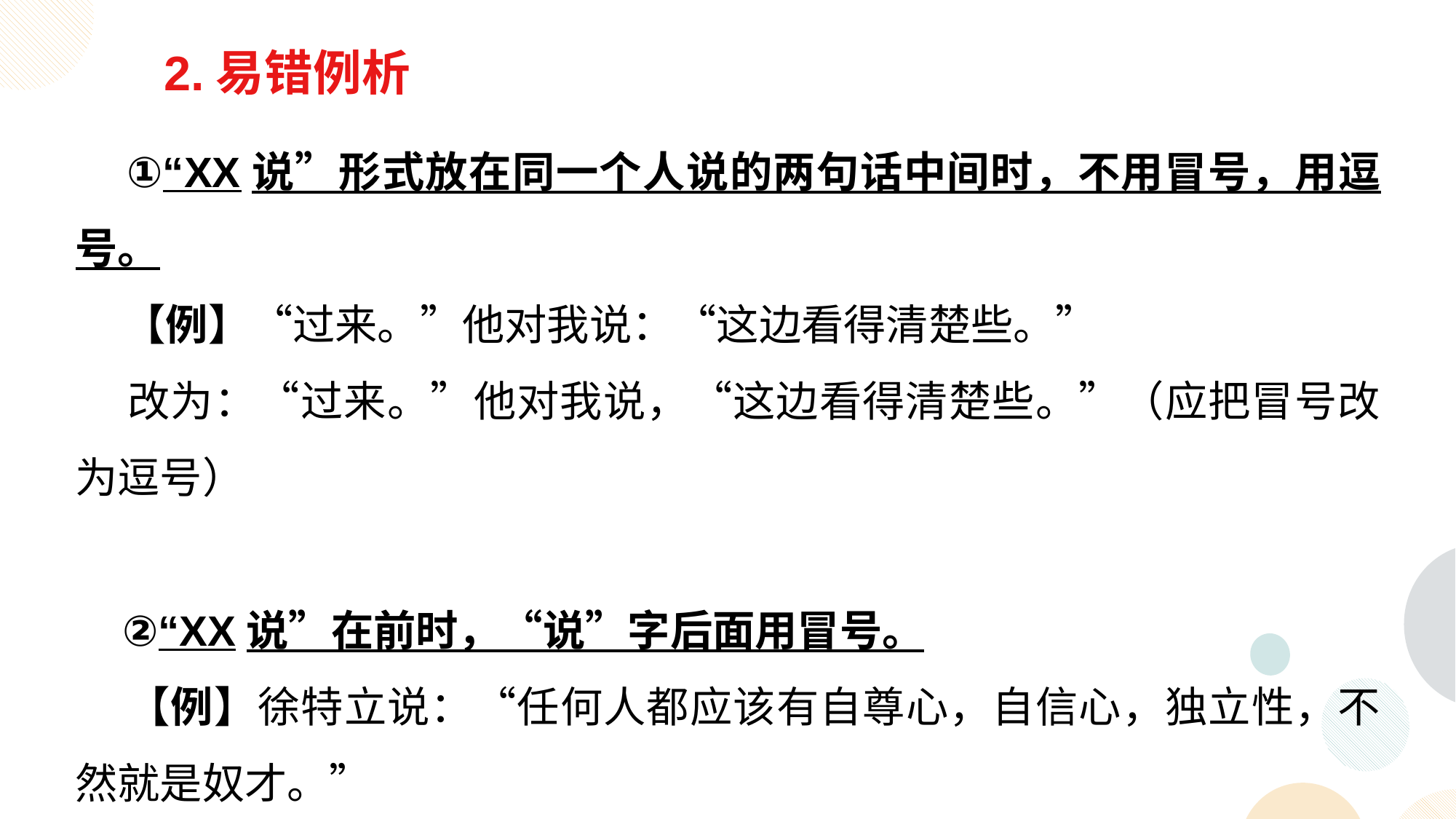

2.易错例析
    ①“XX说”形式放在同一个人说的两句话中间时，不用冒号，用逗号。
    【例】“过来。”他对我说：“这边看得清楚些。”
    改为：“过来。”他对我说，“这边看得清楚些。”（应把冒号改为逗号）

    ②“XX说”在前时，“说”字后面用冒号。
    【例】徐特立说：“任何人都应该有自尊心，自信心，独立性，不然就是奴才。”